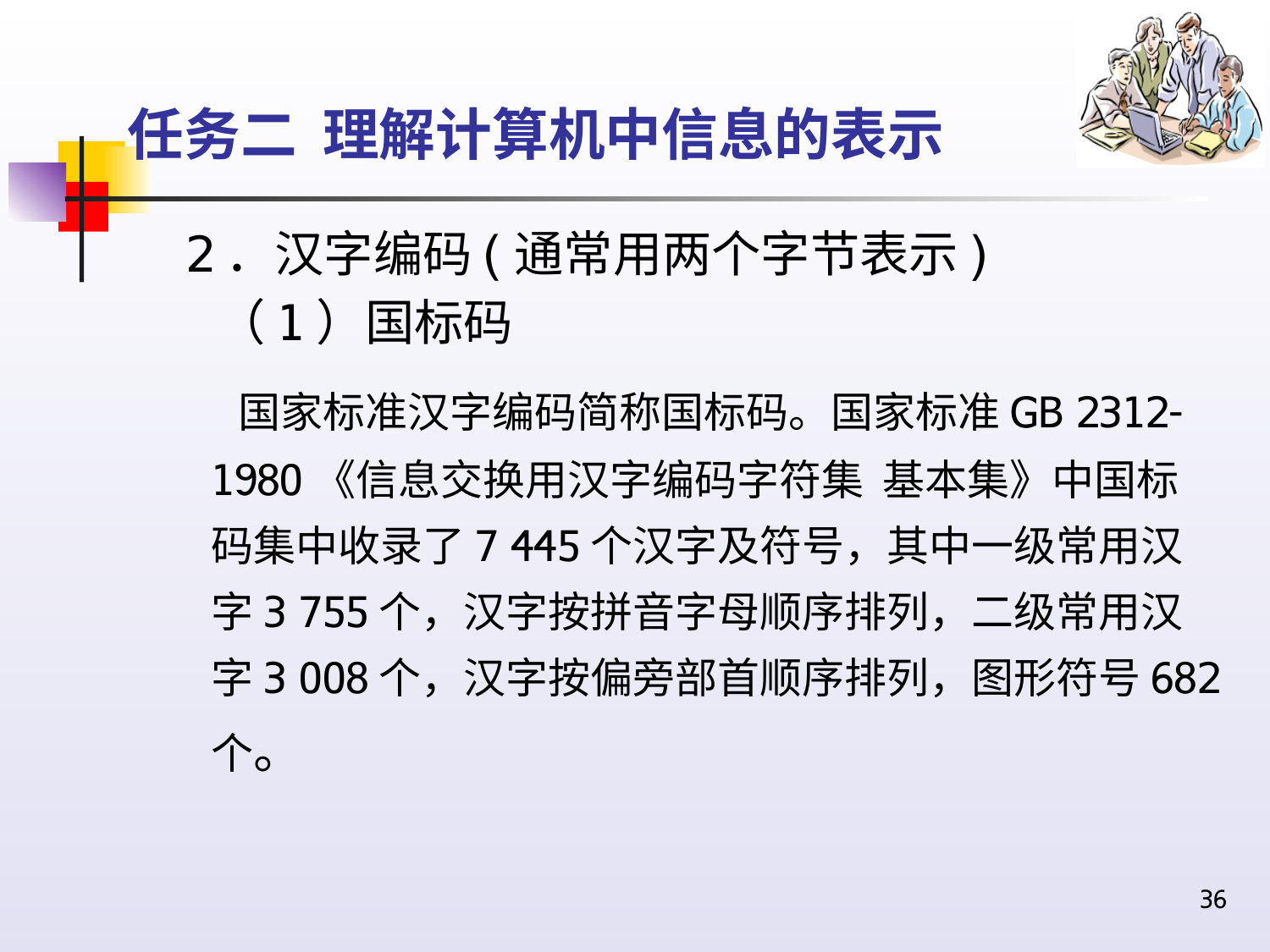

# 任务二  理解计算机中信息的表示
 2．汉字编码(通常用两个字节表示)
   （1）国标码
     国家标准汉字编码简称国标码。国家标准GB 2312-1980《信息交换用汉字编码字符集  基本集》中国标码集中收录了7 445个汉字及符号，其中一级常用汉字3 755个，汉字按拼音字母顺序排列，二级常用汉字3 008个，汉字按偏旁部首顺序排列，图形符号682个。

36